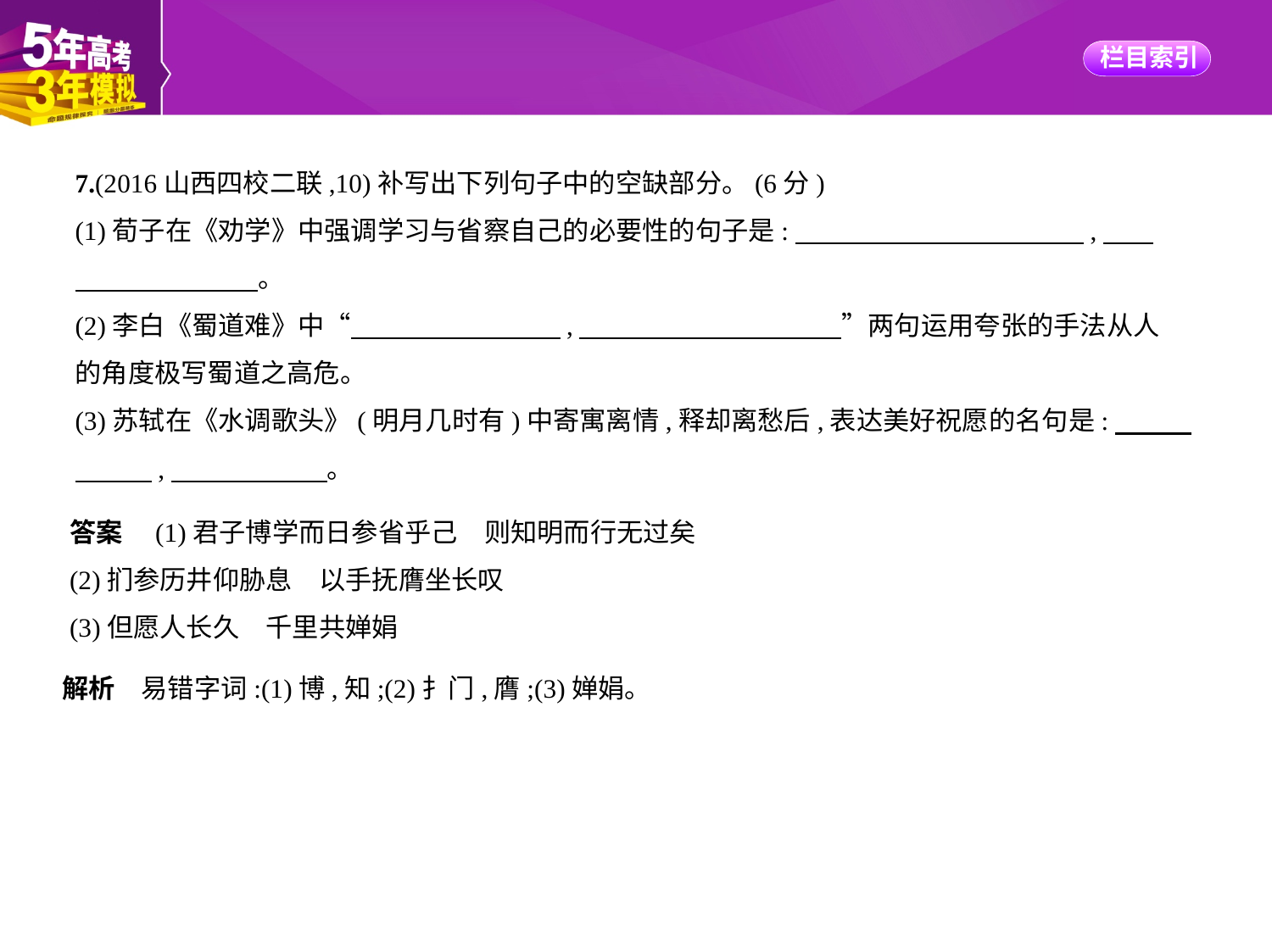

7.(2016山西四校二联,10)补写出下列句子中的空缺部分。(6分)
(1)荀子在《劝学》中强调学习与省察自己的必要性的句子是:　　　　　　　　　　    ,　    
　　　　　　    。
(2)李白《蜀道难》中“　　　　　　　    ,　　　　　　　　　    ”两句运用夸张的手法从人
的角度极写蜀道之高危。
(3)苏轼在《水调歌头》(明月几时有)中寄寓离情,释却离愁后,表达美好祝愿的名句是:　　    
　　    ,　　　　　    。
答案　(1)君子博学而日参省乎己　则知明而行无过矣
(2)扪参历井仰胁息　以手抚膺坐长叹
(3)但愿人长久　千里共婵娟
解析　易错字词:(1)博,知;(2)扌门,膺;(3)婵娟。